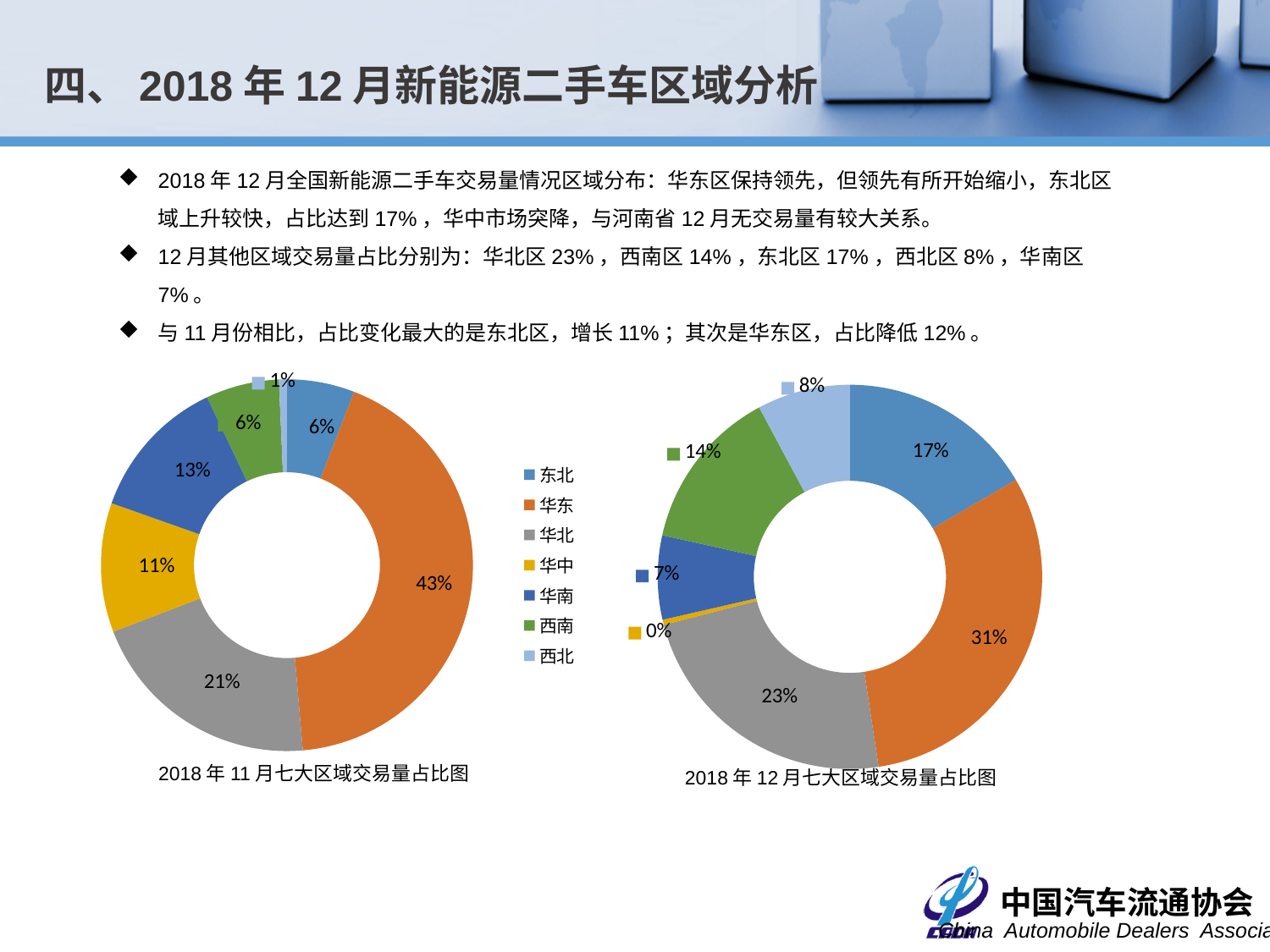

四、2018年12月新能源二手车区域分析
2018年12月全国新能源二手车交易量情况区域分布：华东区保持领先，但领先有所开始缩小，东北区域上升较快，占比达到17%，华中市场突降，与河南省12月无交易量有较大关系。
12月其他区域交易量占比分别为：华北区23%，西南区14%，东北区17%，西北区8%，华南区7%。
与11月份相比，占比变化最大的是东北区，增长11%；其次是华东区，占比降低12%。

### Chart

| Category |  |
|---|---|
| 东北 | 169.0 |
| 华东 | 1229.0 |
| 华北 | 590.0 |
| 华中 | 323.0 |
| 华南 | 360.0 |
| 西南 | 183.0 |
| 西北 | 20.0 |

### Chart

| Category |  |
|---|---|
| 东北 | 305.0 |
| 华东 | 571.0 |
| 华北 | 430.0 |
| 华中 | 8.0 |
| 华南 | 130.0 |
| 西南 | 252.0 |
| 西北 | 144.0 |
2018年11月七大区域交易量占比图
2018年12月七大区域交易量占比图